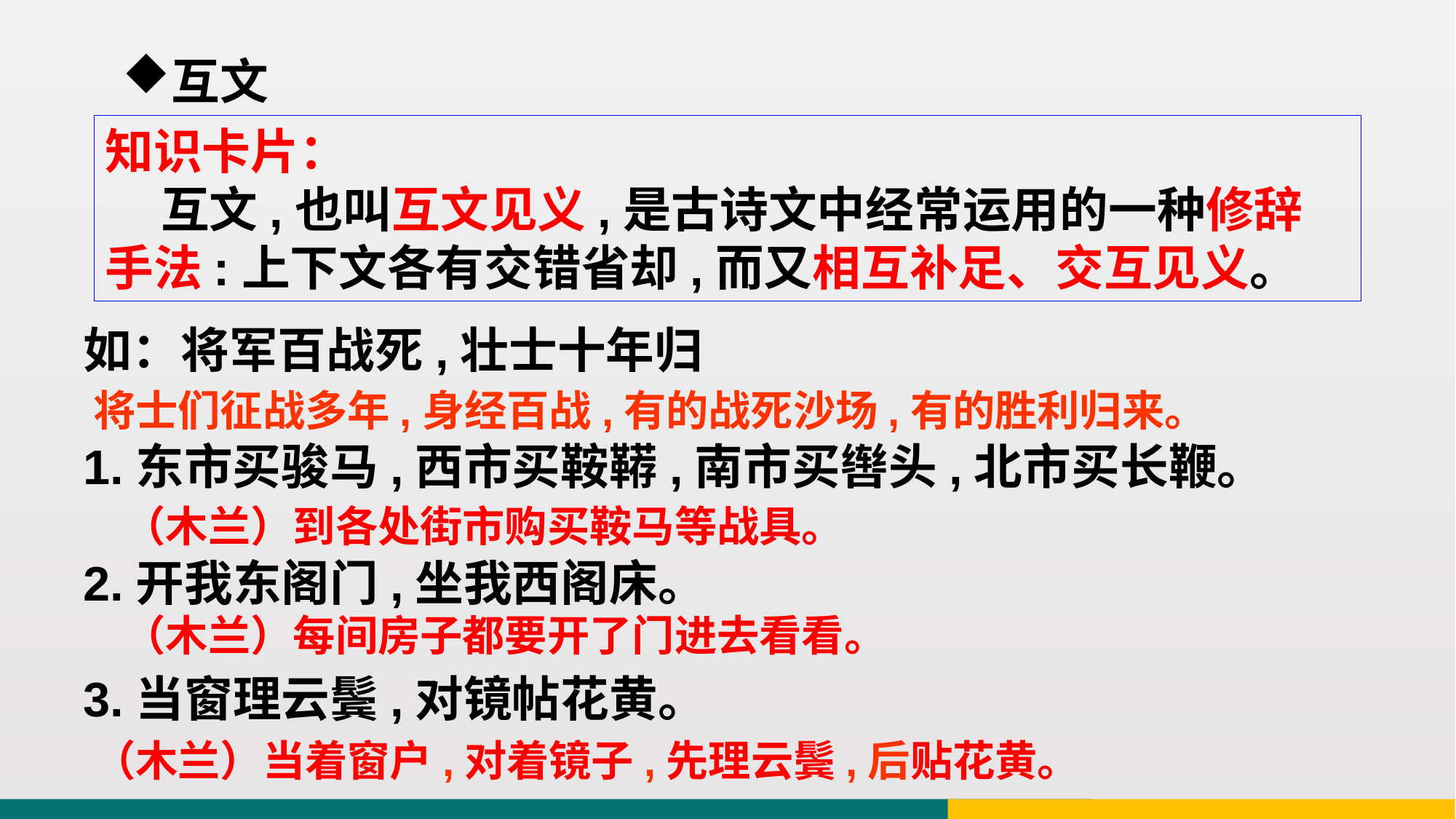

互文
知识卡片：
    互文,也叫互文见义,是古诗文中经常运用的一种修辞手法:上下文各有交错省却,而又相互补足、交互见义。
如：将军百战死,壮士十年归

1.东市买骏马,西市买鞍鞯,南市买辔头,北市买长鞭。

2.开我东阁门,坐我西阁床。

3.当窗理云鬓,对镜帖花黄。
将士们征战多年,身经百战,有的战死沙场,有的胜利归来。
（木兰）到各处街市购买鞍马等战具。
（木兰）每间房子都要开了门进去看看。
（木兰）当着窗户,对着镜子,先理云鬓,后贴花黄。